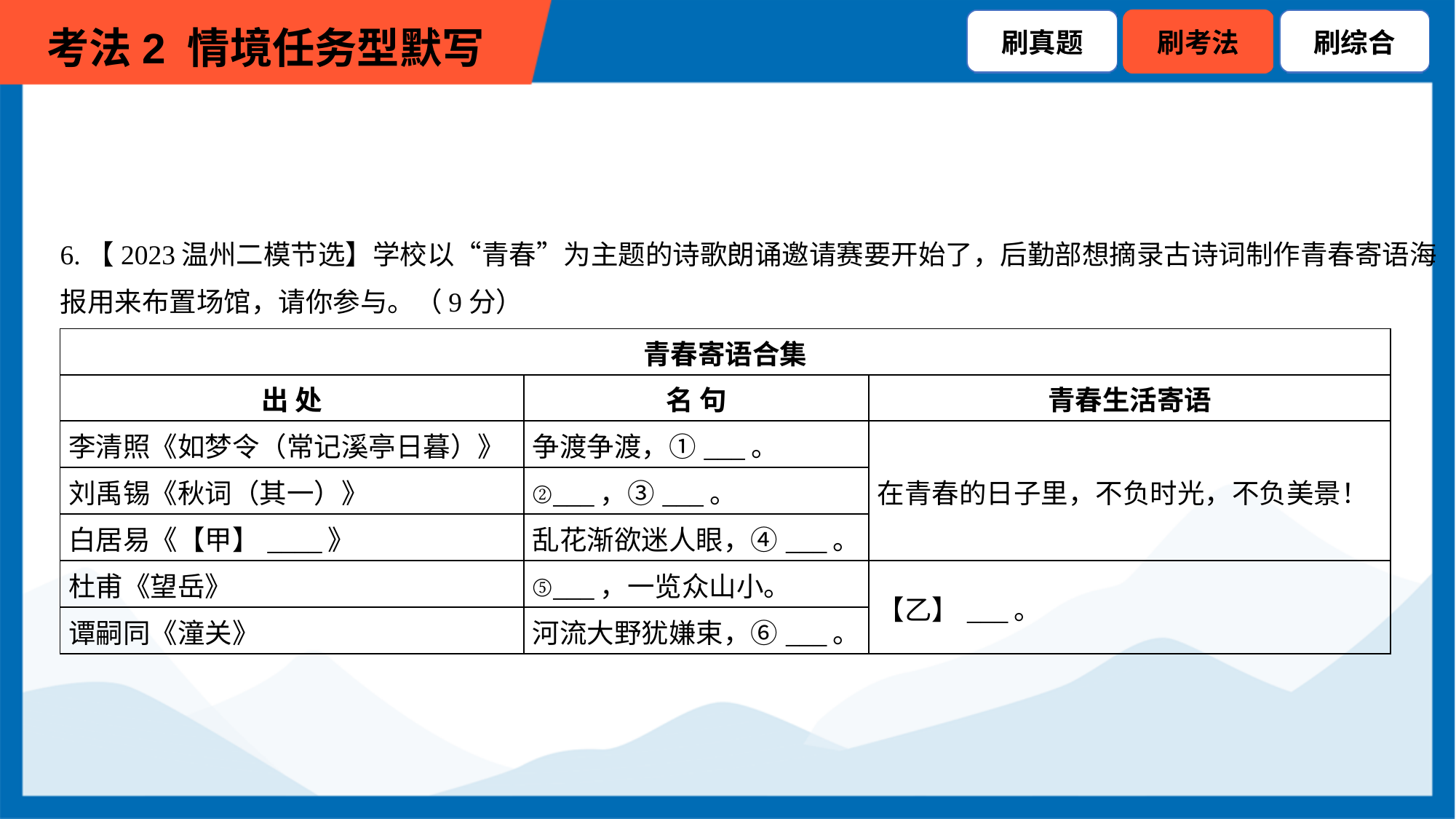

6.【2023温州二模节选】学校以“青春”为主题的诗歌朗诵邀请赛要开始了，后勤部想摘录古诗词制作青春寄语海
报用来布置场馆，请你参与。（9分）
| 青春寄语合集 |  |  |
| --- | --- | --- |
| 出 处 | 名 句 | 青春生活寄语 |
| 李清照《如梦令（常记溪亭日暮）》 | 争渡争渡，①\_\_\_。 | 在青春的日子里，不负时光，不负美景！ |
| 刘禹锡《秋词（其一）》 | ②\_\_\_，③\_\_\_。 |  |
| 白居易《【甲】\_\_\_\_》 | 乱花渐欲迷人眼，④\_\_\_。 |  |
| 杜甫《望岳》 | ⑤\_\_\_，一览众山小。 | 【乙】\_\_\_。 |
| 谭嗣同《潼关》 | 河流大野犹嫌束，⑥\_\_\_。 |  |